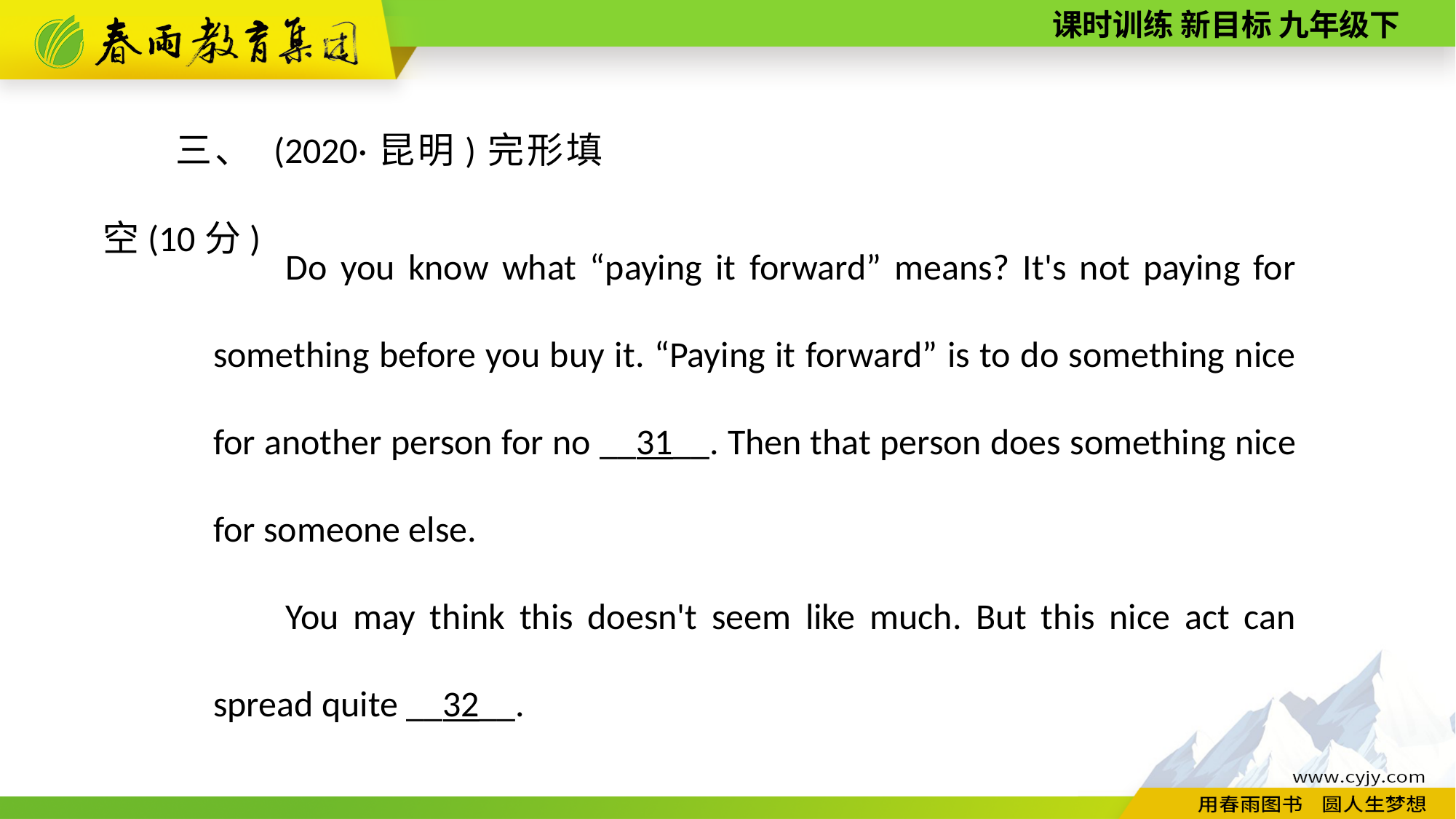

三、 (2020·昆明)完形填空(10分)
Do you know what “paying it forward” means? It's not paying for something before you buy it. “Paying it forward” is to do something nice for another person for no __31__. Then that person does something nice for someone else.
You may think this doesn't seem like much. But this nice act can spread quite __32__.